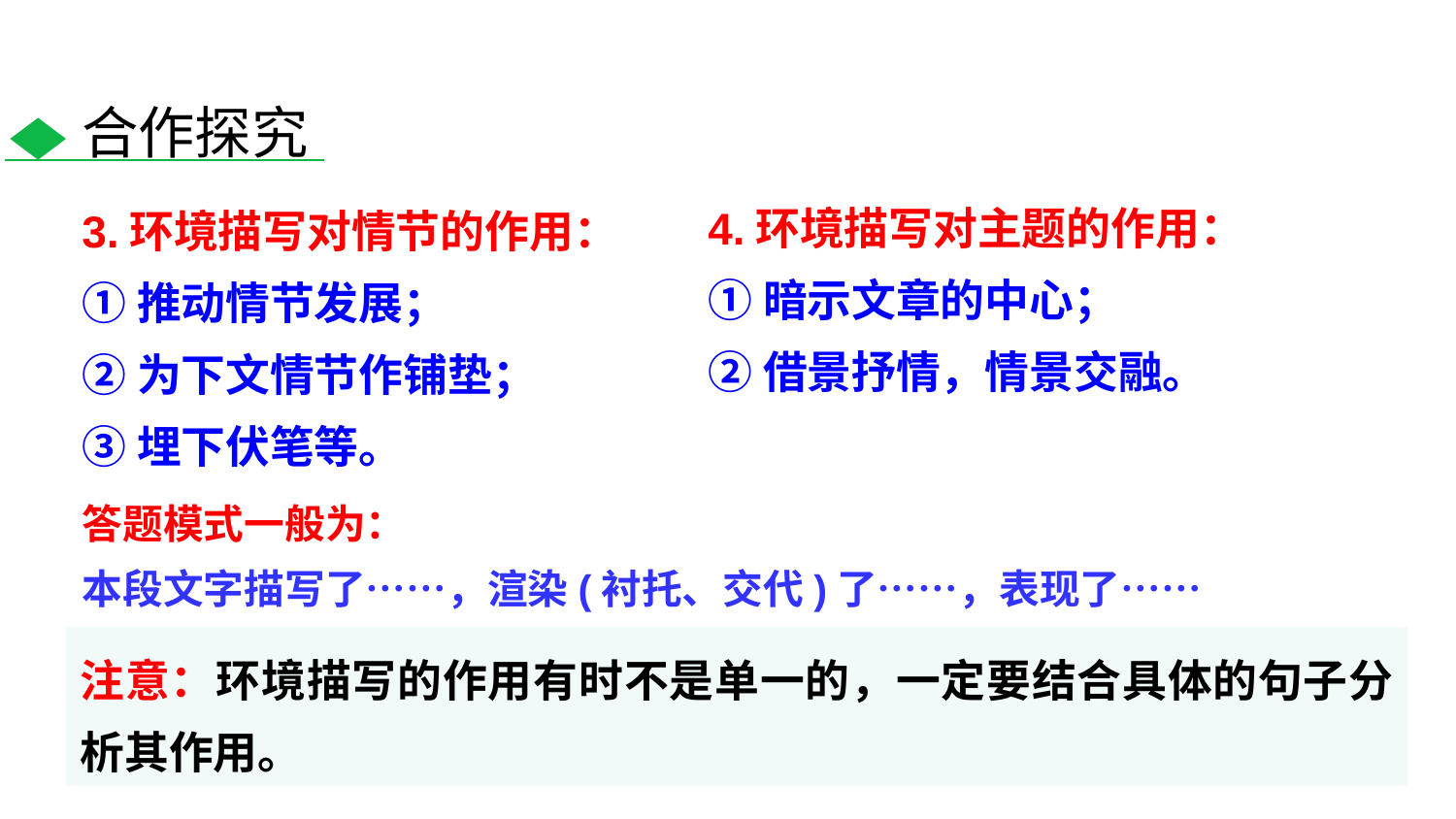

合作探究

4.环境描写对主题的作用：
①暗示文章的中心；
②借景抒情，情景交融。
3.环境描写对情节的作用：
①推动情节发展；
②为下文情节作铺垫；
③埋下伏笔等。
答题模式一般为：
本段文字描写了……，渲染(衬托、交代)了……，表现了……
注意：环境描写的作用有时不是单一的，一定要结合具体的句子分析其作用。